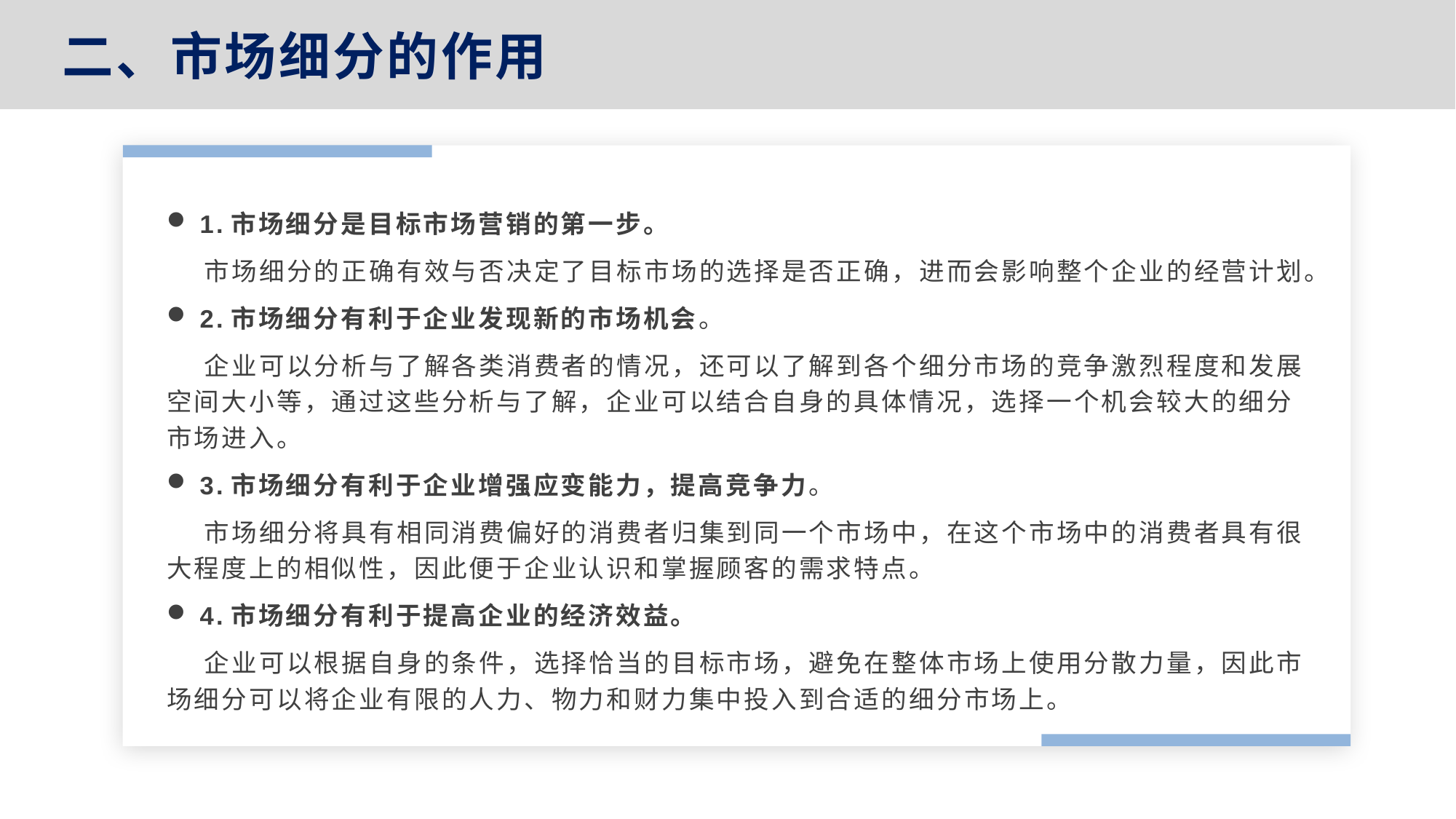

二、市场细分的作用

1.市场细分是目标市场营销的第一步。
    市场细分的正确有效与否决定了目标市场的选择是否正确，进而会影响整个企业的经营计划。
2.市场细分有利于企业发现新的市场机会。
    企业可以分析与了解各类消费者的情况，还可以了解到各个细分市场的竞争激烈程度和发展空间大小等，通过这些分析与了解，企业可以结合自身的具体情况，选择一个机会较大的细分市场进入。
3.市场细分有利于企业增强应变能力，提高竞争力。
    市场细分将具有相同消费偏好的消费者归集到同一个市场中，在这个市场中的消费者具有很大程度上的相似性，因此便于企业认识和掌握顾客的需求特点。
4.市场细分有利于提高企业的经济效益。
    企业可以根据自身的条件，选择恰当的目标市场，避免在整体市场上使用分散力量，因此市场细分可以将企业有限的人力、物力和财力集中投入到合适的细分市场上。